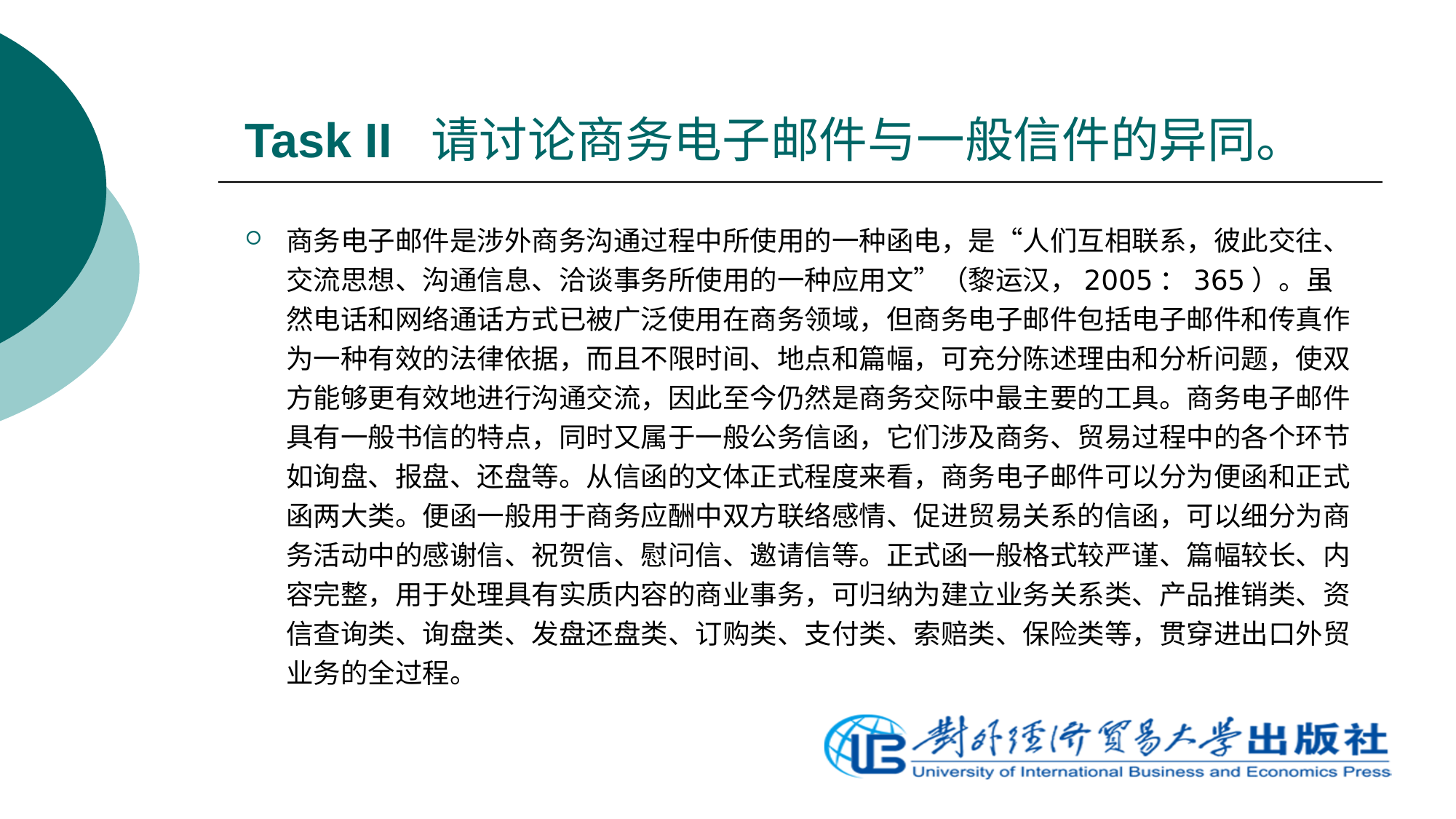

# Task II  请讨论商务电子邮件与一般信件的异同。
商务电子邮件是涉外商务沟通过程中所使用的一种函电，是“人们互相联系，彼此交往、交流思想、沟通信息、洽谈事务所使用的一种应用文”（黎运汉，2005：365）。虽然电话和网络通话方式已被广泛使用在商务领域，但商务电子邮件包括电子邮件和传真作为一种有效的法律依据，而且不限时间、地点和篇幅，可充分陈述理由和分析问题，使双方能够更有效地进行沟通交流，因此至今仍然是商务交际中最主要的工具。商务电子邮件具有一般书信的特点，同时又属于一般公务信函，它们涉及商务、贸易过程中的各个环节如询盘、报盘、还盘等。从信函的文体正式程度来看，商务电子邮件可以分为便函和正式函两大类。便函一般用于商务应酬中双方联络感情、促进贸易关系的信函，可以细分为商务活动中的感谢信、祝贺信、慰问信、邀请信等。正式函一般格式较严谨、篇幅较长、内容完整，用于处理具有实质内容的商业事务，可归纳为建立业务关系类、产品推销类、资信查询类、询盘类、发盘还盘类、订购类、支付类、索赔类、保险类等，贯穿进出口外贸业务的全过程。